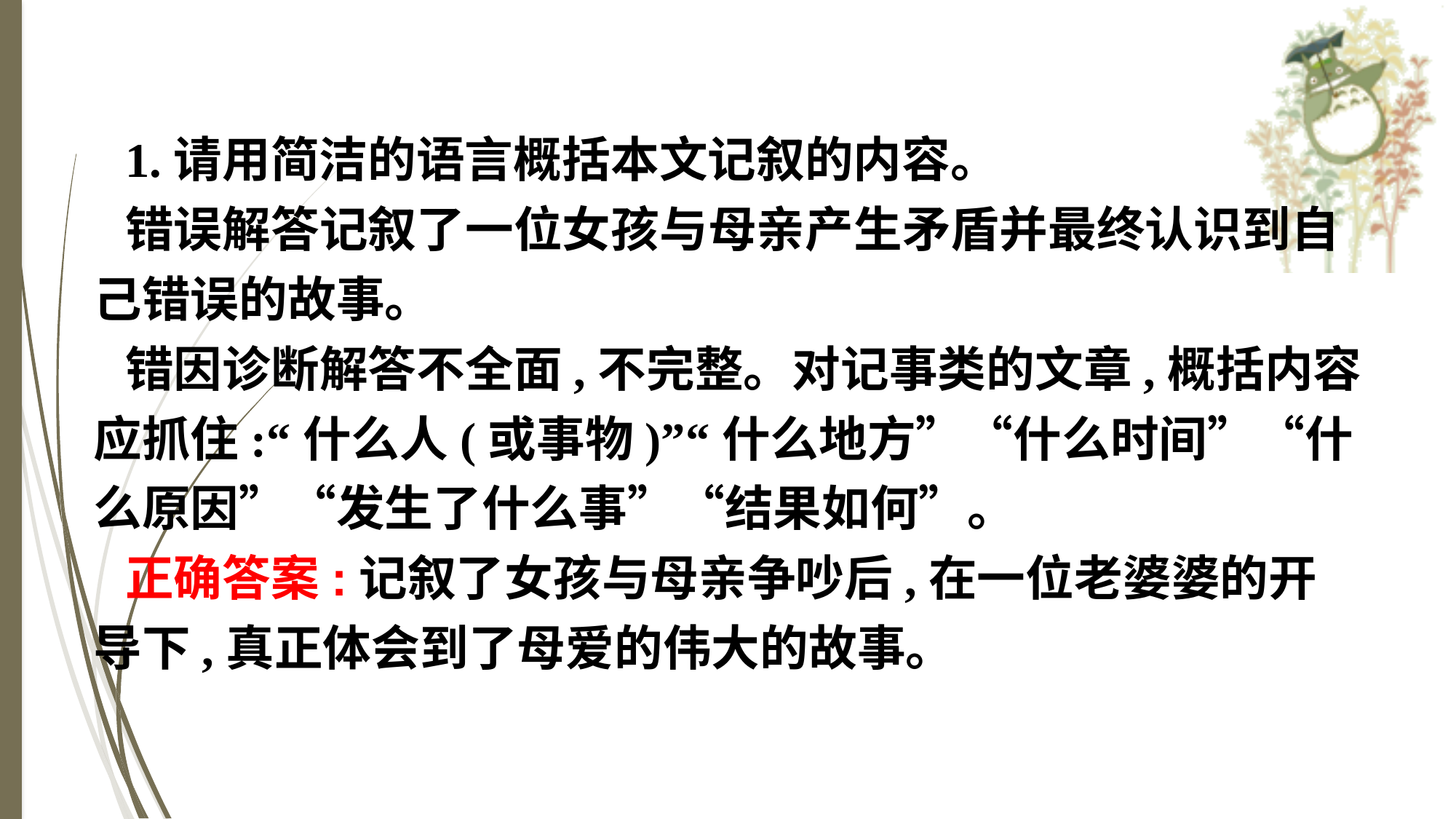

1.请用简洁的语言概括本文记叙的内容。
错误解答记叙了一位女孩与母亲产生矛盾并最终认识到自己错误的故事。
错因诊断解答不全面,不完整。对记事类的文章,概括内容应抓住:“什么人(或事物)”“什么地方”“什么时间”“什么原因”“发生了什么事”“结果如何”。
正确答案:记叙了女孩与母亲争吵后,在一位老婆婆的开导下,真正体会到了母爱的伟大的故事。